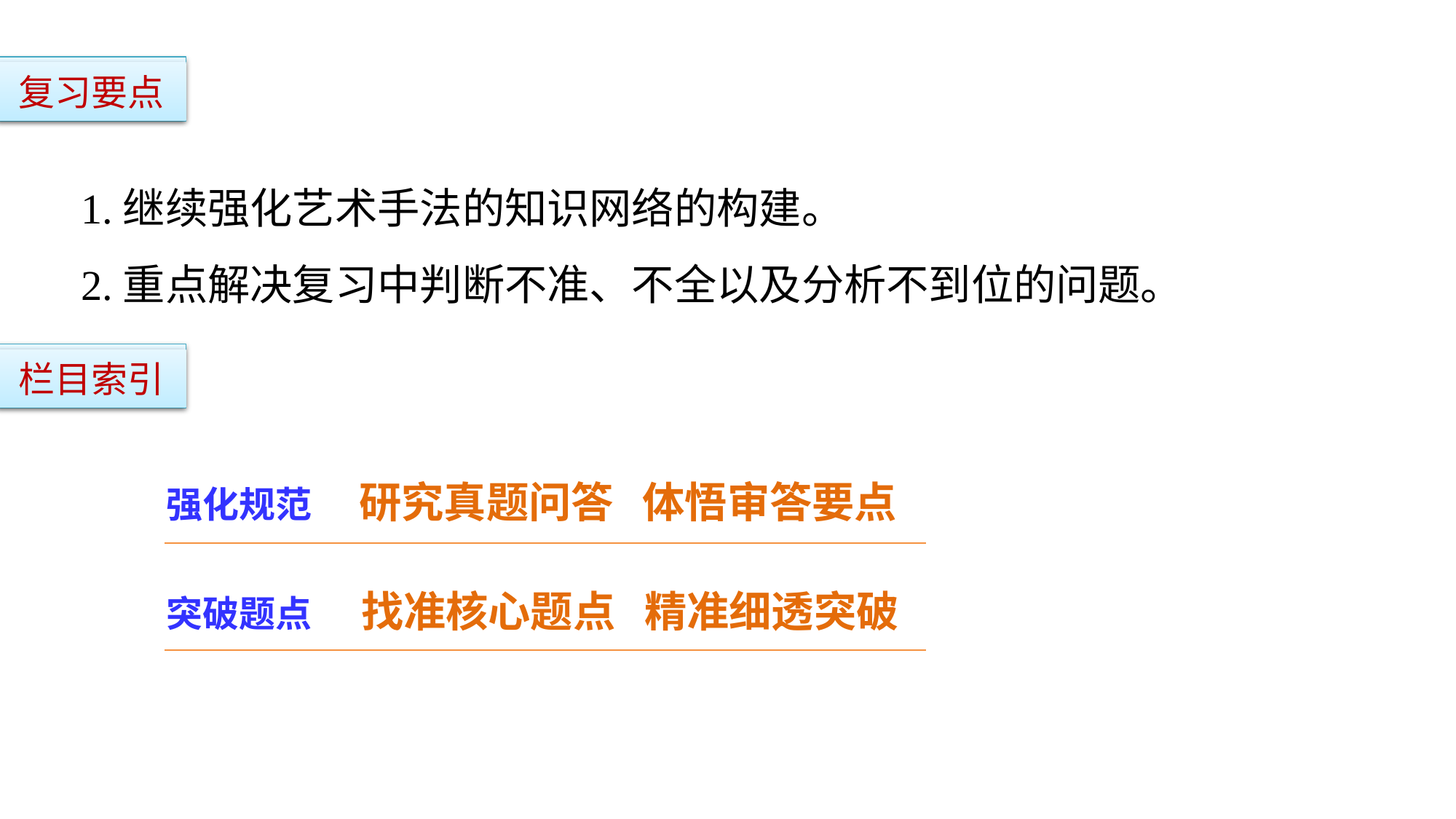

复习要点
1.继续强化艺术手法的知识网络的构建。
2.重点解决复习中判断不准、不全以及分析不到位的问题。

栏目索引
强化规范     研究真题问答   体悟审答要点
突破题点      找准核心题点   精准细透突破